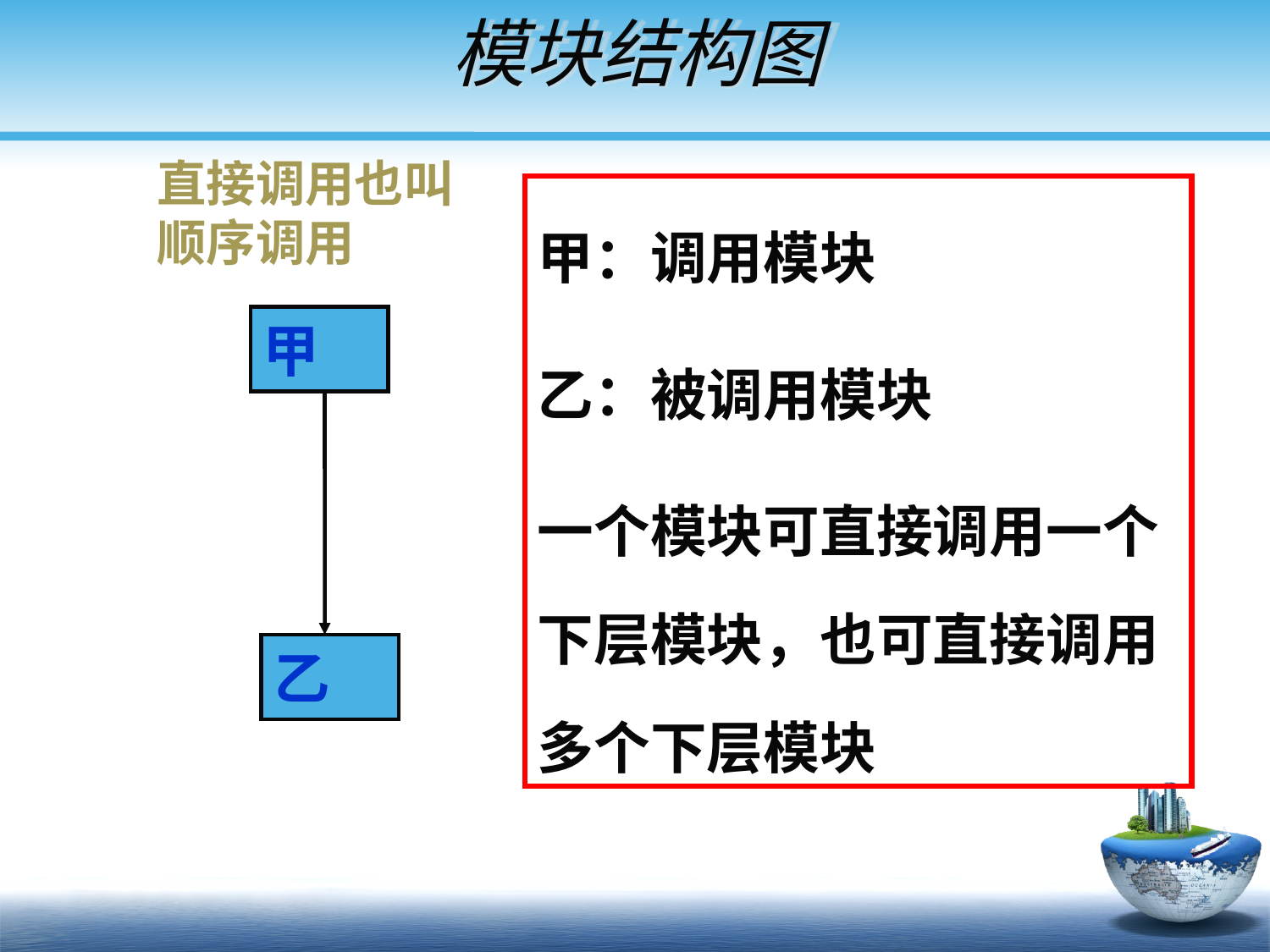

# 模块结构图
直接调用也叫顺序调用
甲：调用模块
乙：被调用模块
一个模块可直接调用一个下层模块，也可直接调用多个下层模块
甲

乙